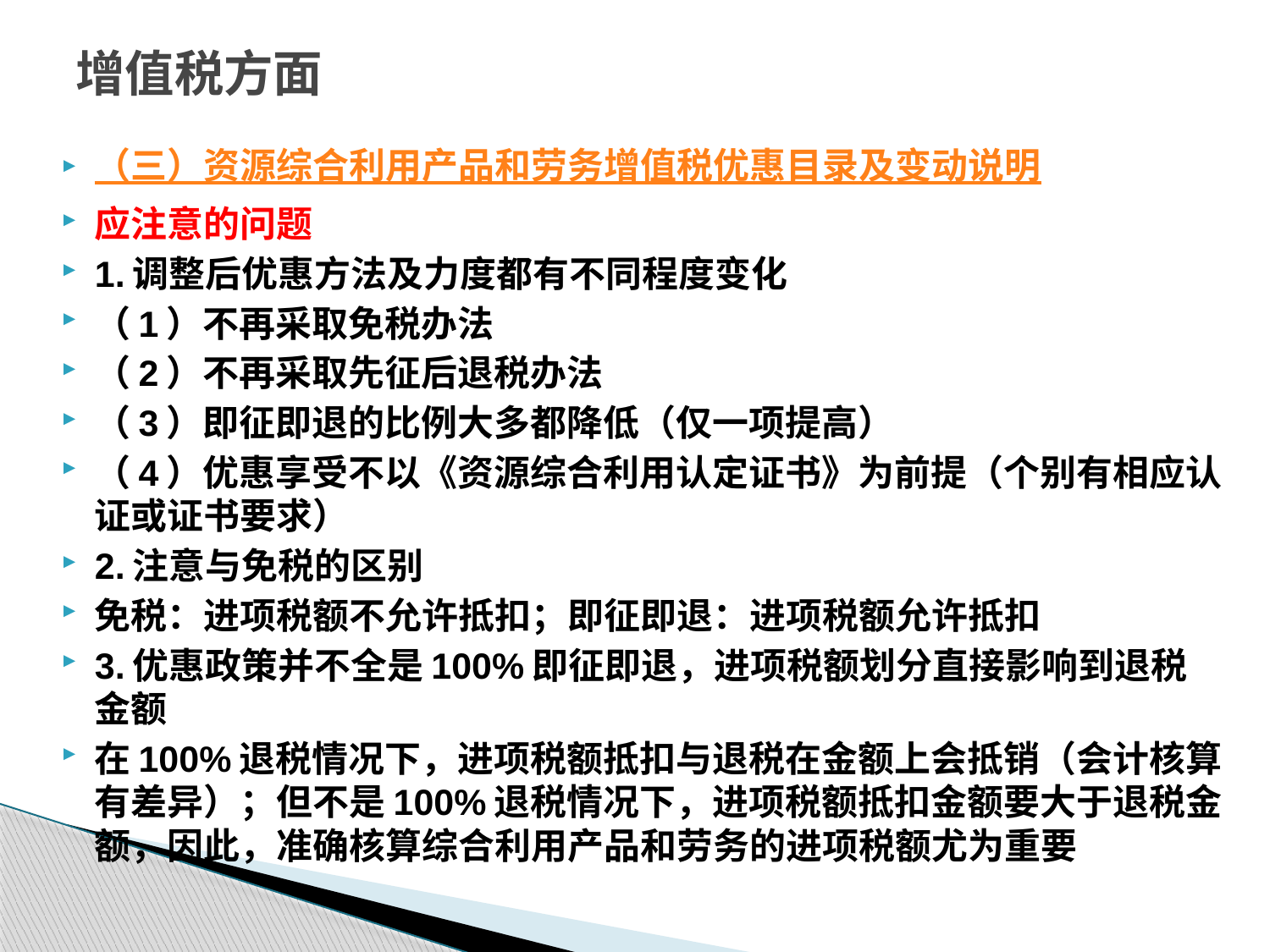

# 增值税方面
（三）资源综合利用产品和劳务增值税优惠目录及变动说明
应注意的问题
1.调整后优惠方法及力度都有不同程度变化
（1）不再采取免税办法
（2）不再采取先征后退税办法
（3）即征即退的比例大多都降低（仅一项提高）
（4）优惠享受不以《资源综合利用认定证书》为前提（个别有相应认证或证书要求）
2.注意与免税的区别
免税：进项税额不允许抵扣；即征即退：进项税额允许抵扣
3.优惠政策并不全是100%即征即退，进项税额划分直接影响到退税金额
在100%退税情况下，进项税额抵扣与退税在金额上会抵销（会计核算有差异）；但不是100%退税情况下，进项税额抵扣金额要大于退税金额，因此，准确核算综合利用产品和劳务的进项税额尤为重要